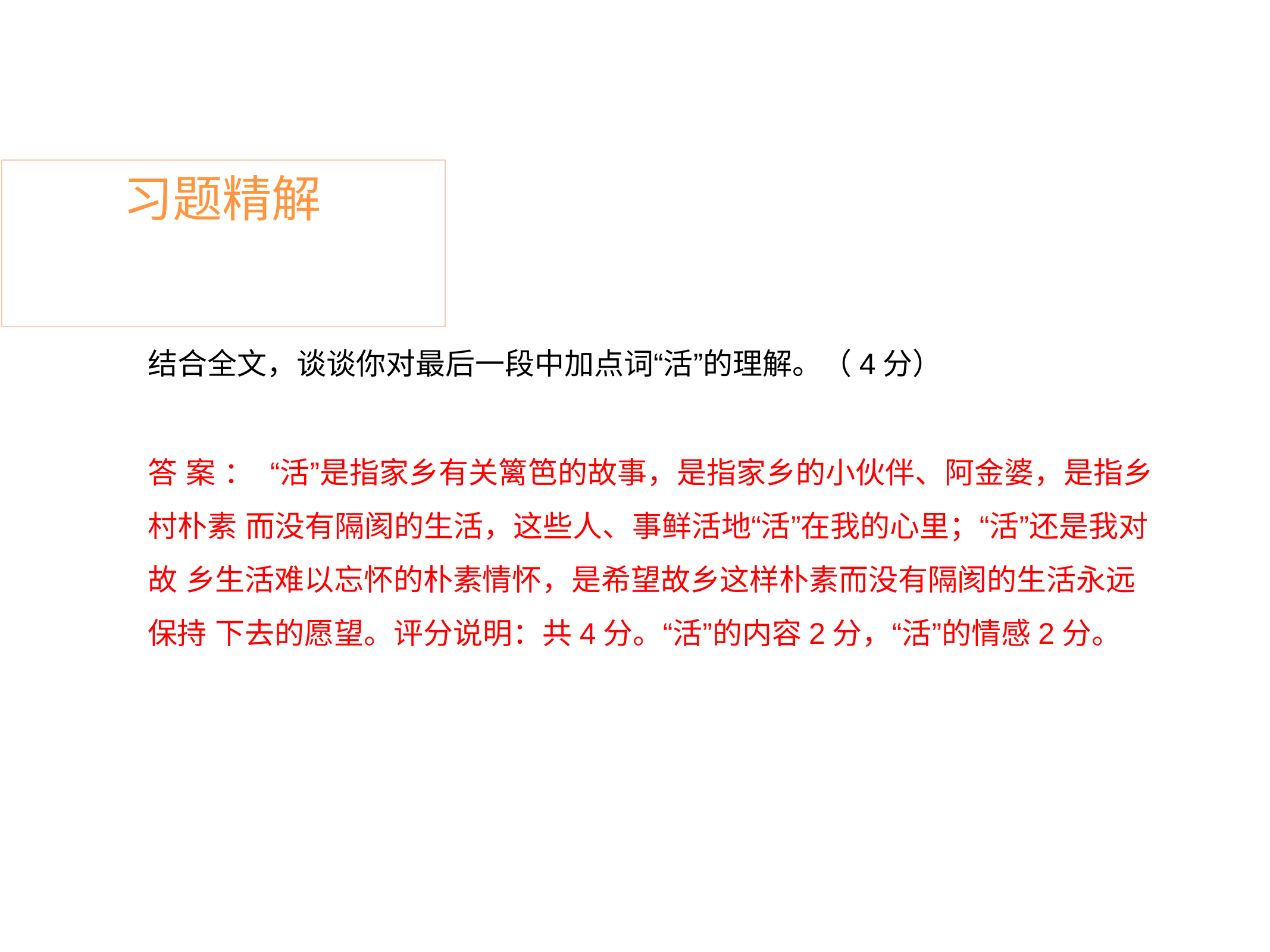

# 习题精解
结合全文，谈谈你对最后一段中加点词“活”的理解。（4分）

答 案 ：  “活”是指家乡有关篱笆的故事，是指家乡的小伙伴、阿金婆，是指乡村朴素 而没有隔阂的生活，这些人、事鲜活地“活”在我的心里；“活”还是我对故 乡生活难以忘怀的朴素情怀，是希望故乡这样朴素而没有隔阂的生活永远保持 下去的愿望。评分说明：共4分。“活”的内容2分，“活”的情感2分。